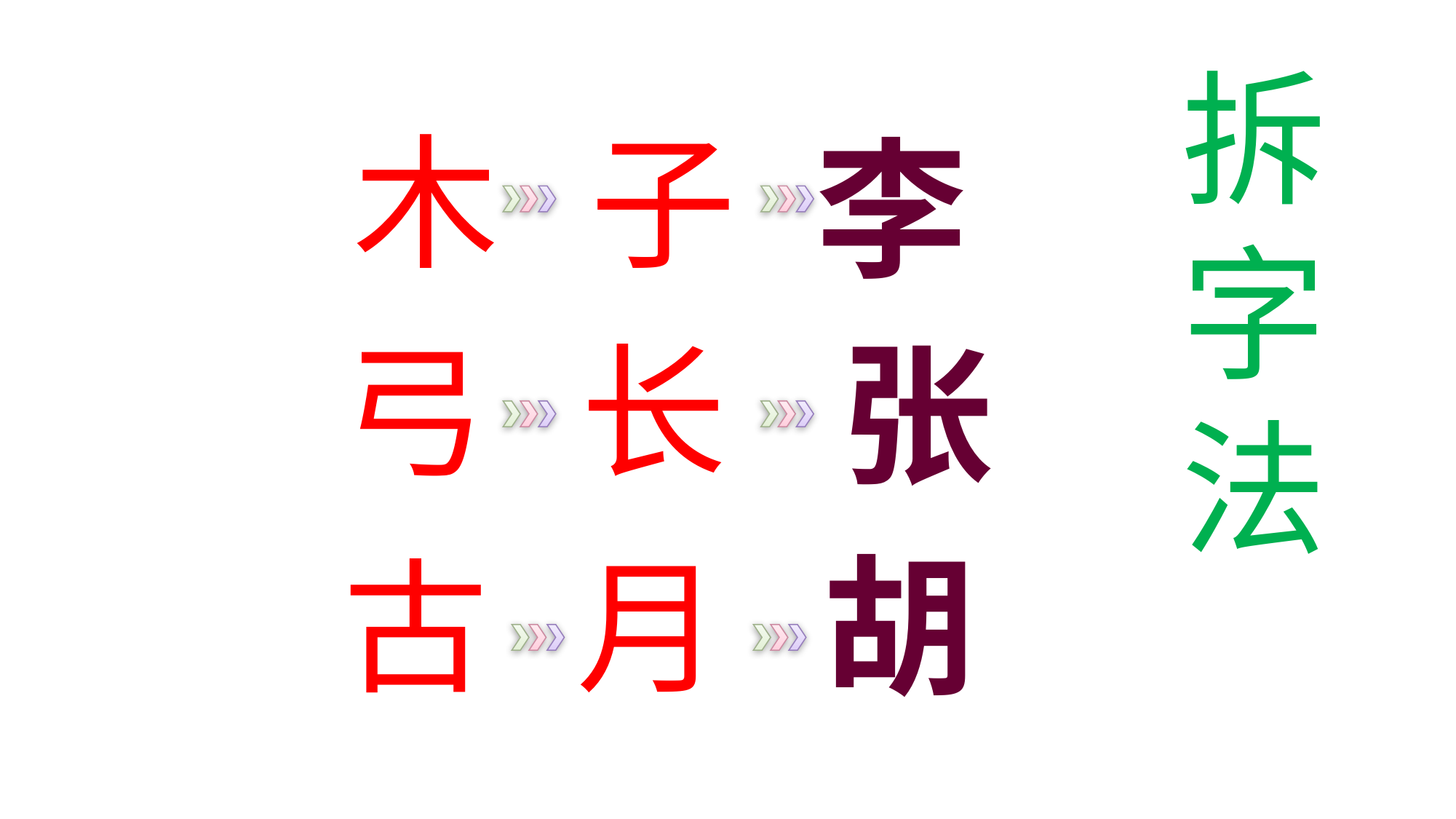

拆
字
法
木
子
李

弓
长
张

胡
古
月